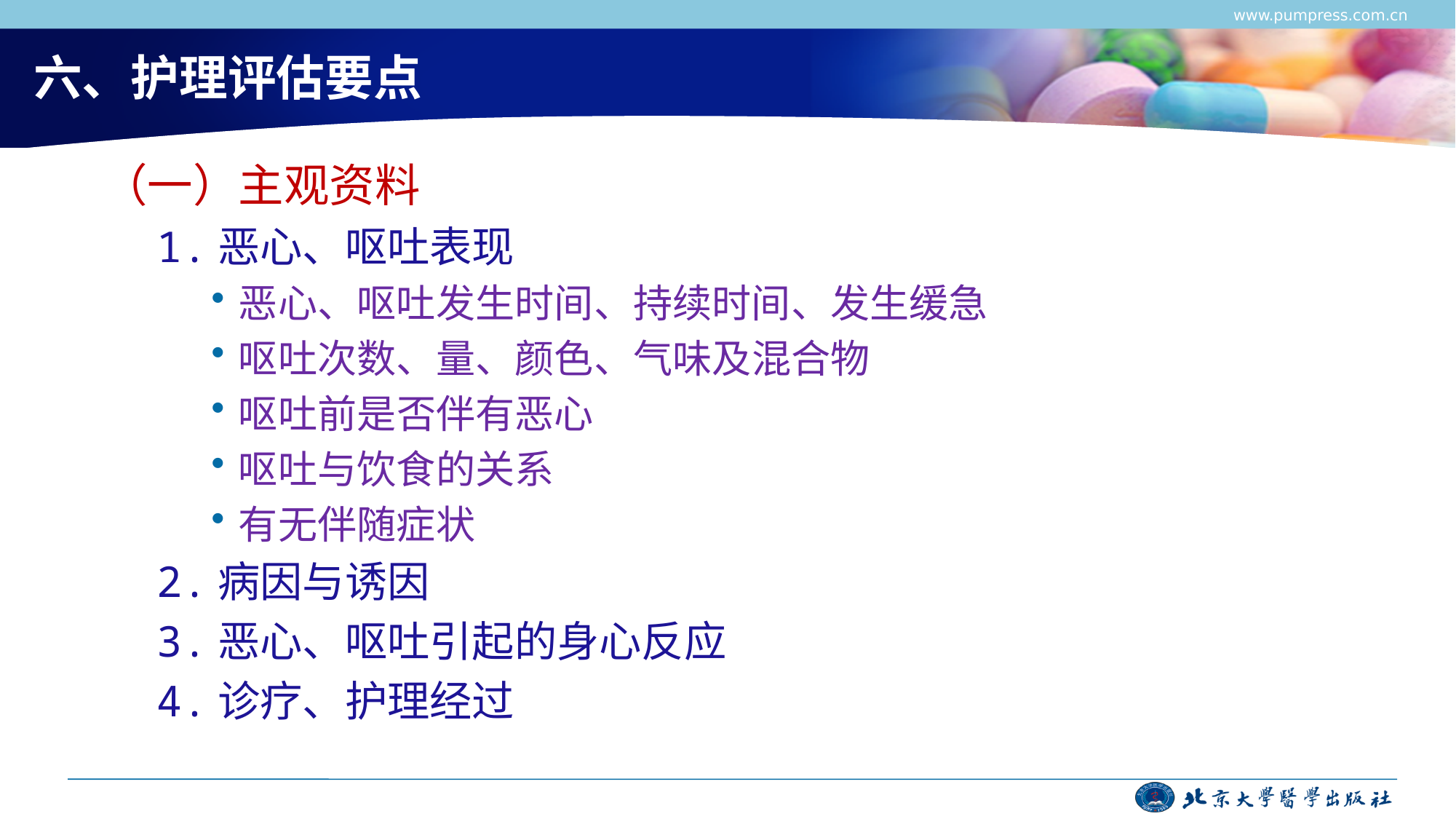

www.pumpress.com.cn
# 六、护理评估要点
（一）主观资料
1.恶心、呕吐表现
恶心、呕吐发生时间、持续时间、发生缓急
呕吐次数、量、颜色、气味及混合物
呕吐前是否伴有恶心
呕吐与饮食的关系
有无伴随症状
2.病因与诱因
3.恶心、呕吐引起的身心反应
4.诊疗、护理经过